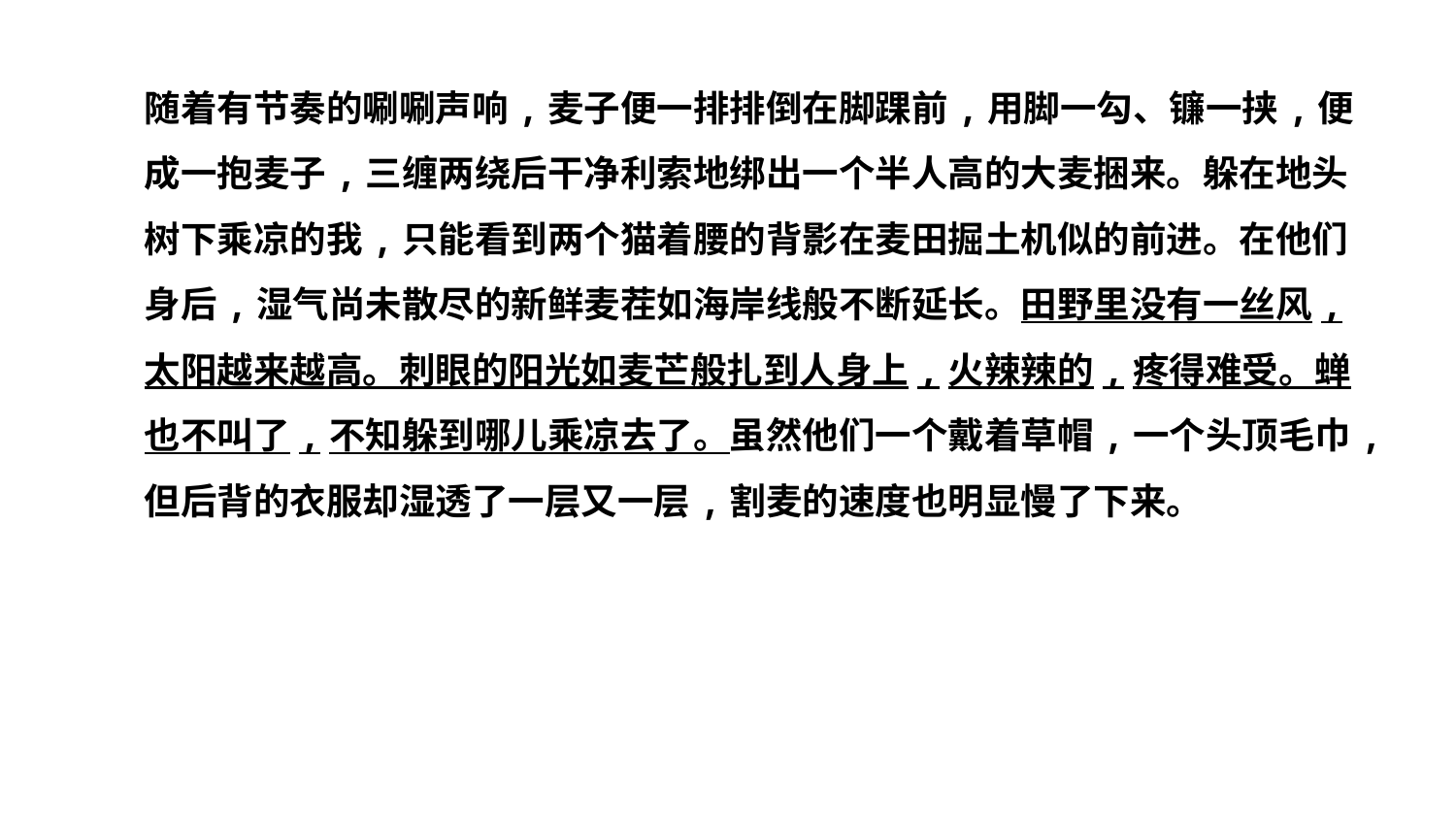

随着有节奏的唰唰声响,麦子便一排排倒在脚踝前,用脚一勾、镰一挟,便成一抱麦子,三缠两绕后干净利索地绑出一个半人高的大麦捆来。躲在地头树下乘凉的我,只能看到两个猫着腰的背影在麦田掘土机似的前进。在他们身后,湿气尚未散尽的新鲜麦茬如海岸线般不断延长。田野里没有一丝风,太阳越来越高。刺眼的阳光如麦芒般扎到人身上,火辣辣的,疼得难受。蝉也不叫了,不知躲到哪儿乘凉去了。虽然他们一个戴着草帽,一个头顶毛巾,但后背的衣服却湿透了一层又一层,割麦的速度也明显慢了下来。